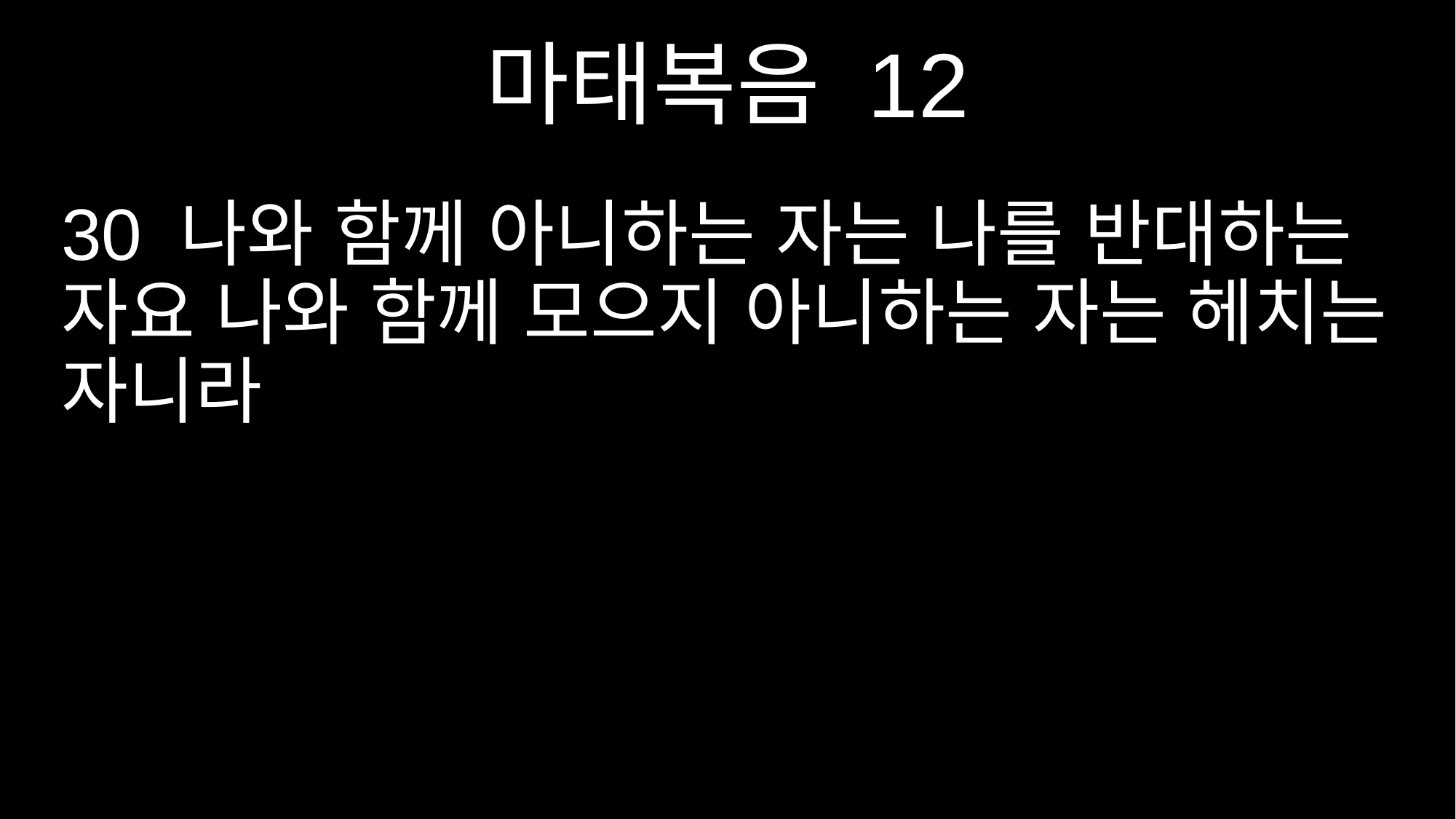

마태복음 12
30 나와 함께 아니하는 자는 나를 반대하는 자요 나와 함께 모으지 아니하는 자는 헤치는 자니라